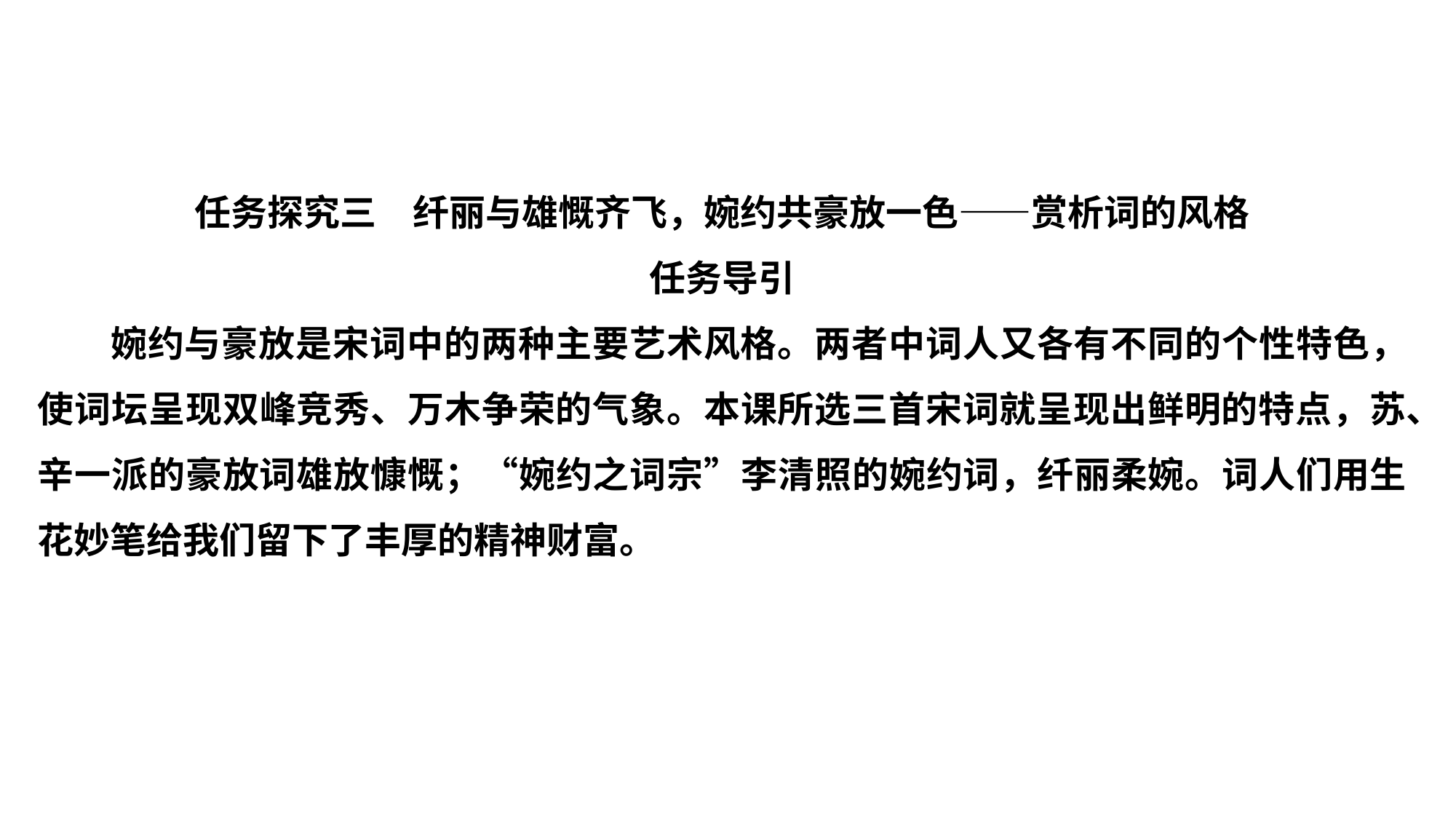

任务探究三　纤丽与雄慨齐飞，婉约共豪放一色——赏析词的风格
任务导引
婉约与豪放是宋词中的两种主要艺术风格。两者中词人又各有不同的个性特色，使词坛呈现双峰竞秀、万木争荣的气象。本课所选三首宋词就呈现出鲜明的特点，苏、辛一派的豪放词雄放慷慨；“婉约之词宗”李清照的婉约词，纤丽柔婉。词人们用生花妙笔给我们留下了丰厚的精神财富。